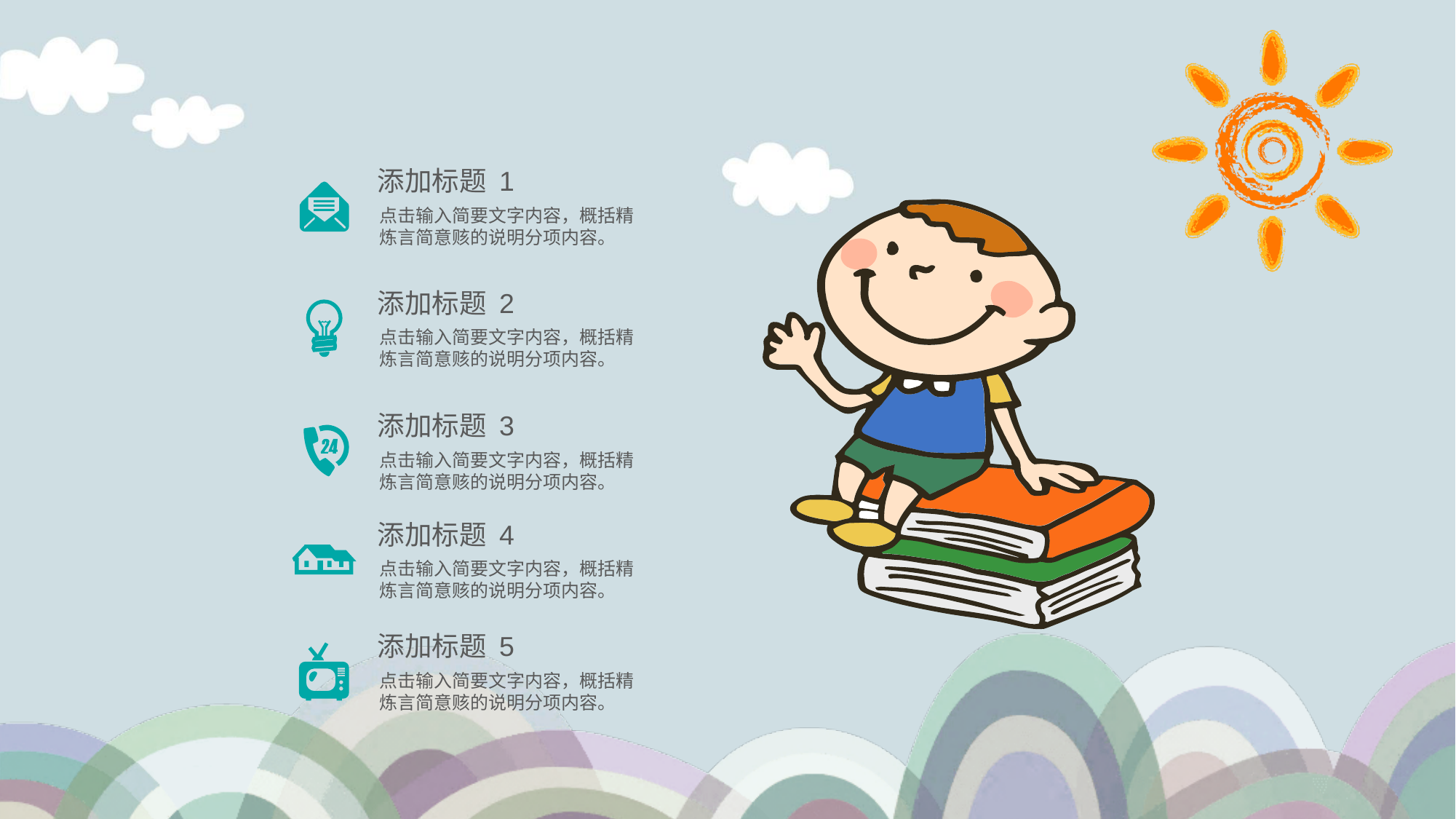

添加标题 1
点击输入简要文字内容，概括精炼言简意赅的说明分项内容。

添加标题 2
点击输入简要文字内容，概括精炼言简意赅的说明分项内容。

添加标题 3
点击输入简要文字内容，概括精炼言简意赅的说明分项内容。

添加标题 4
点击输入简要文字内容，概括精炼言简意赅的说明分项内容。

添加标题 5
点击输入简要文字内容，概括精炼言简意赅的说明分项内容。